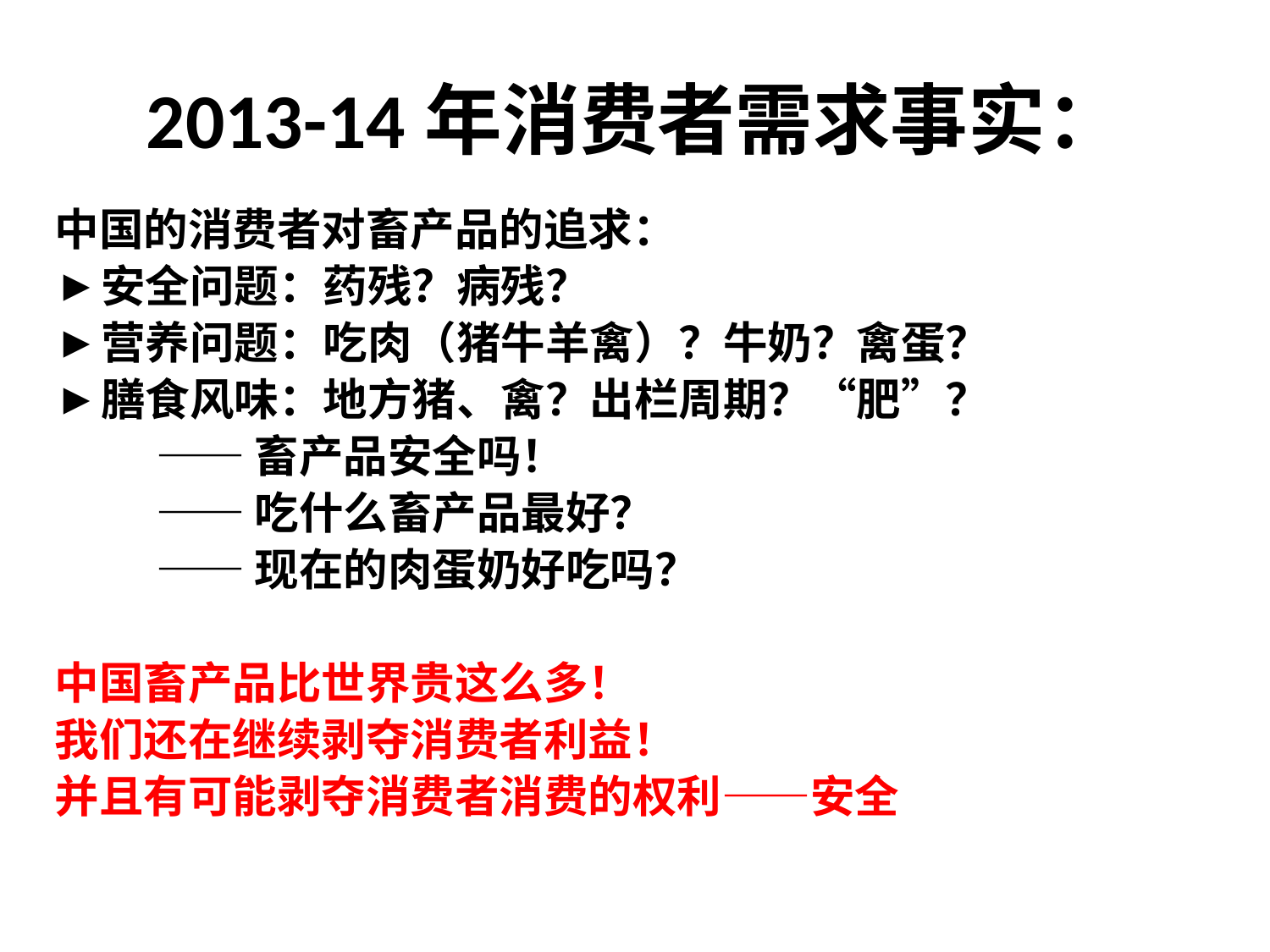

# 2013-14年消费者需求事实：
中国的消费者对畜产品的追求：
安全问题：药残？病残？
营养问题：吃肉（猪牛羊禽）？牛奶？禽蛋？
膳食风味：地方猪、禽？出栏周期？“肥”？
          ——畜产品安全吗！
          ——吃什么畜产品最好？
          ——现在的肉蛋奶好吃吗？

中国畜产品比世界贵这么多！
我们还在继续剥夺消费者利益！
并且有可能剥夺消费者消费的权利——安全